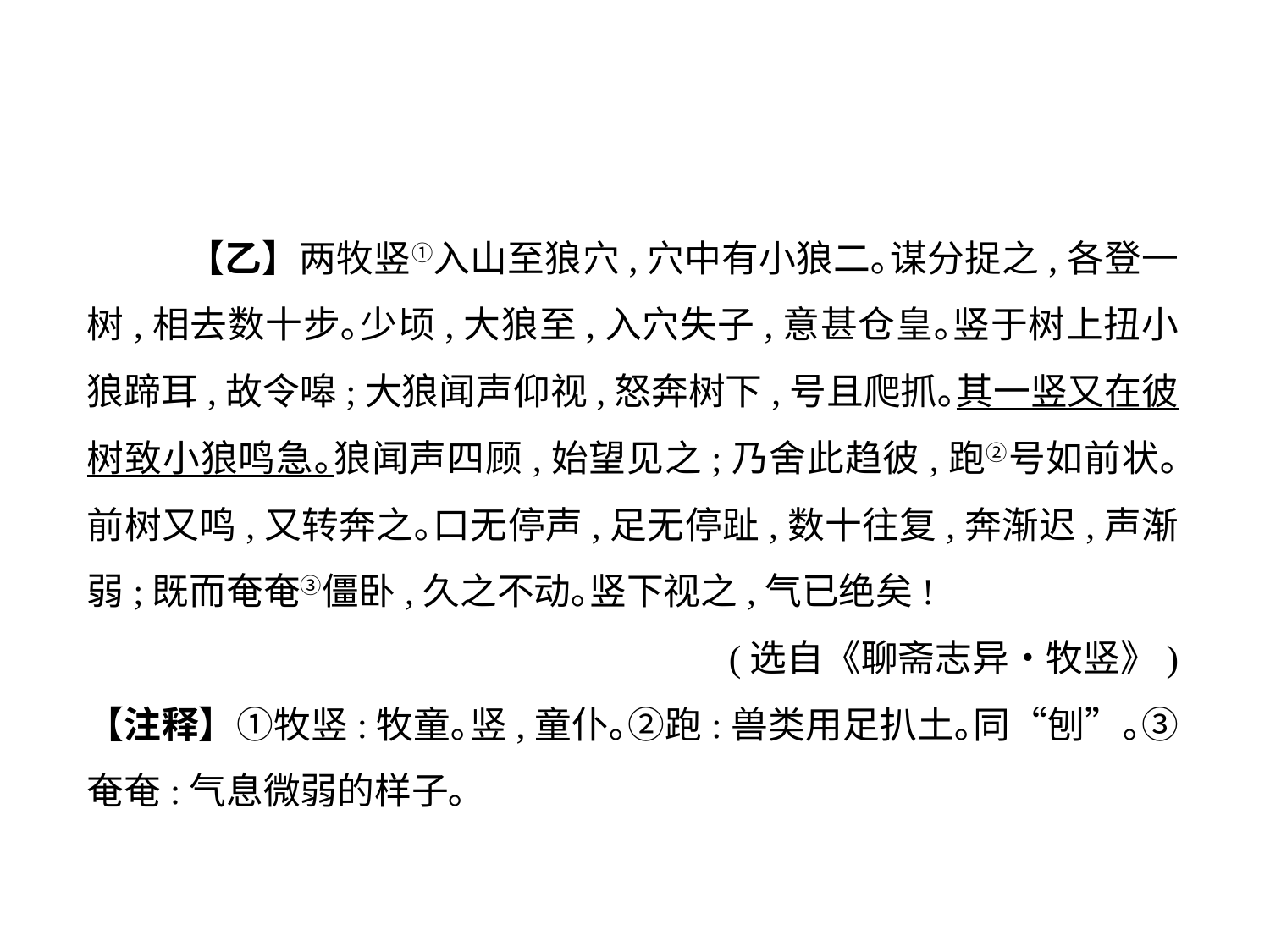

【乙】两牧竖①入山至狼穴,穴中有小狼二｡谋分捉之,各登一树,相去数十步｡少顷,大狼至,入穴失子,意甚仓皇｡竖于树上扭小狼蹄耳,故令嗥;大狼闻声仰视,怒奔树下,号且爬抓｡其一竖又在彼树致小狼鸣急｡狼闻声四顾,始望见之;乃舍此趋彼,跑②号如前状｡前树又鸣,又转奔之｡口无停声,足无停趾,数十往复,奔渐迟,声渐弱;既而奄奄③僵卧,久之不动｡竖下视之,气已绝矣!
(选自《聊斋志异•牧竖》)
【注释】①牧竖:牧童｡竖,童仆｡②跑:兽类用足扒土｡同“刨”｡③奄奄:气息微弱的样子｡